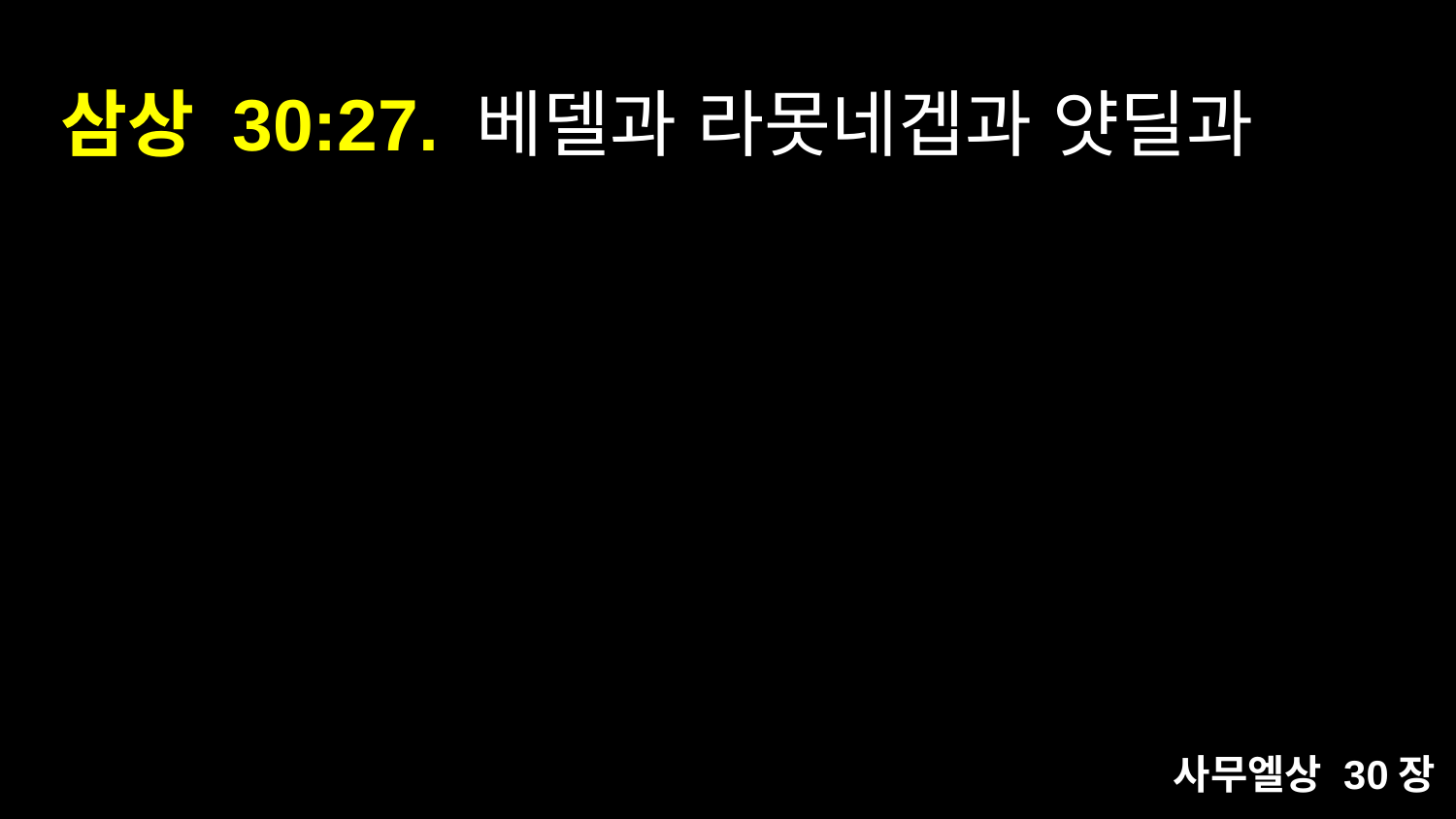

# 삼상 30:27. 베델과 라못네겝과 얏딜과
사무엘상 30장